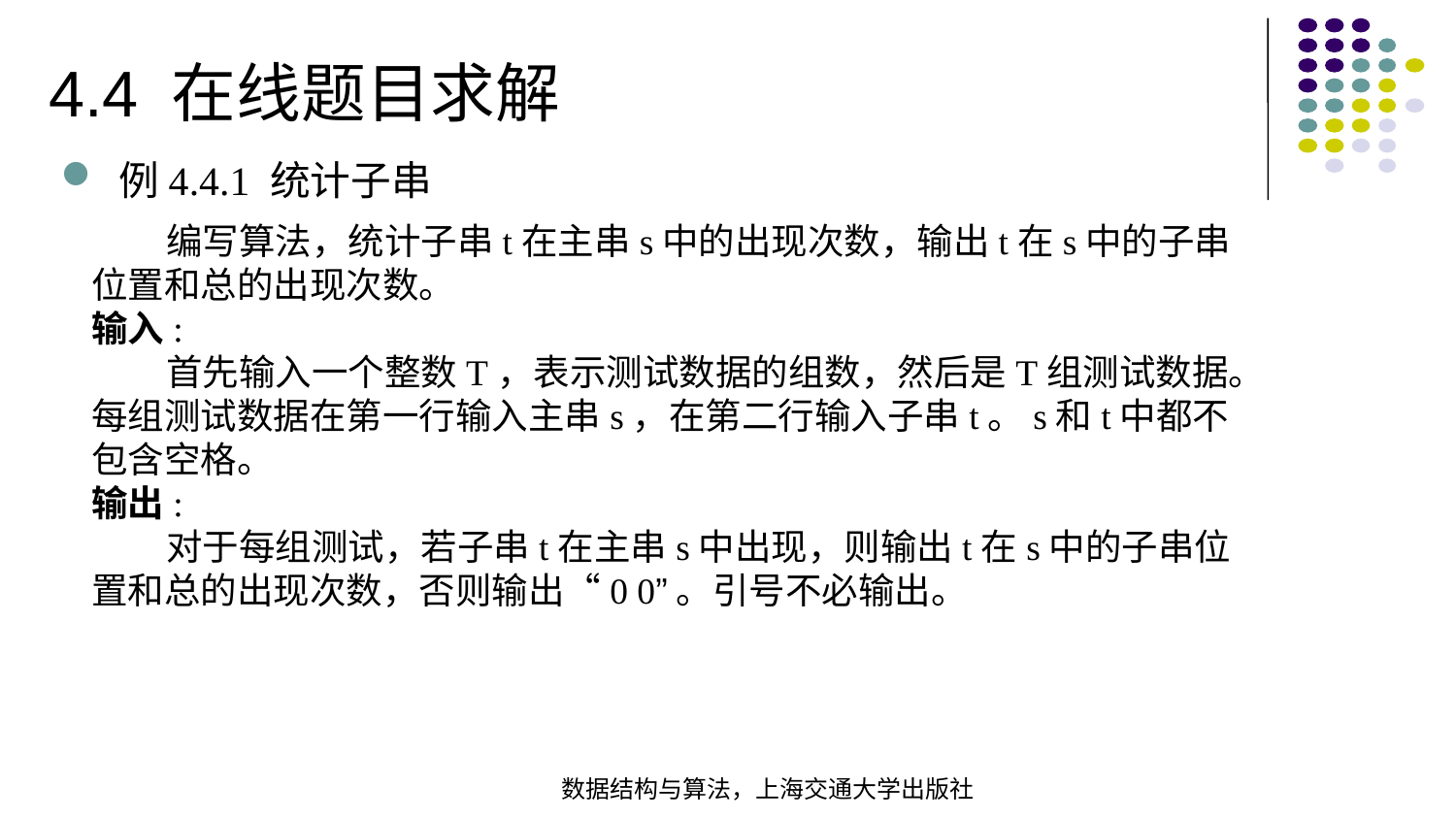

4.4 在线题目求解
例4.4.1 统计子串
        编写算法，统计子串t在主串s中的出现次数，输出t在s中的子串位置和总的出现次数。
输入:
        首先输入一个整数T，表示测试数据的组数，然后是T组测试数据。每组测试数据在第一行输入主串s，在第二行输入子串t。s和t中都不包含空格。
输出:
        对于每组测试，若子串t在主串s中出现，则输出t在s中的子串位置和总的出现次数，否则输出“0 0”。引号不必输出。